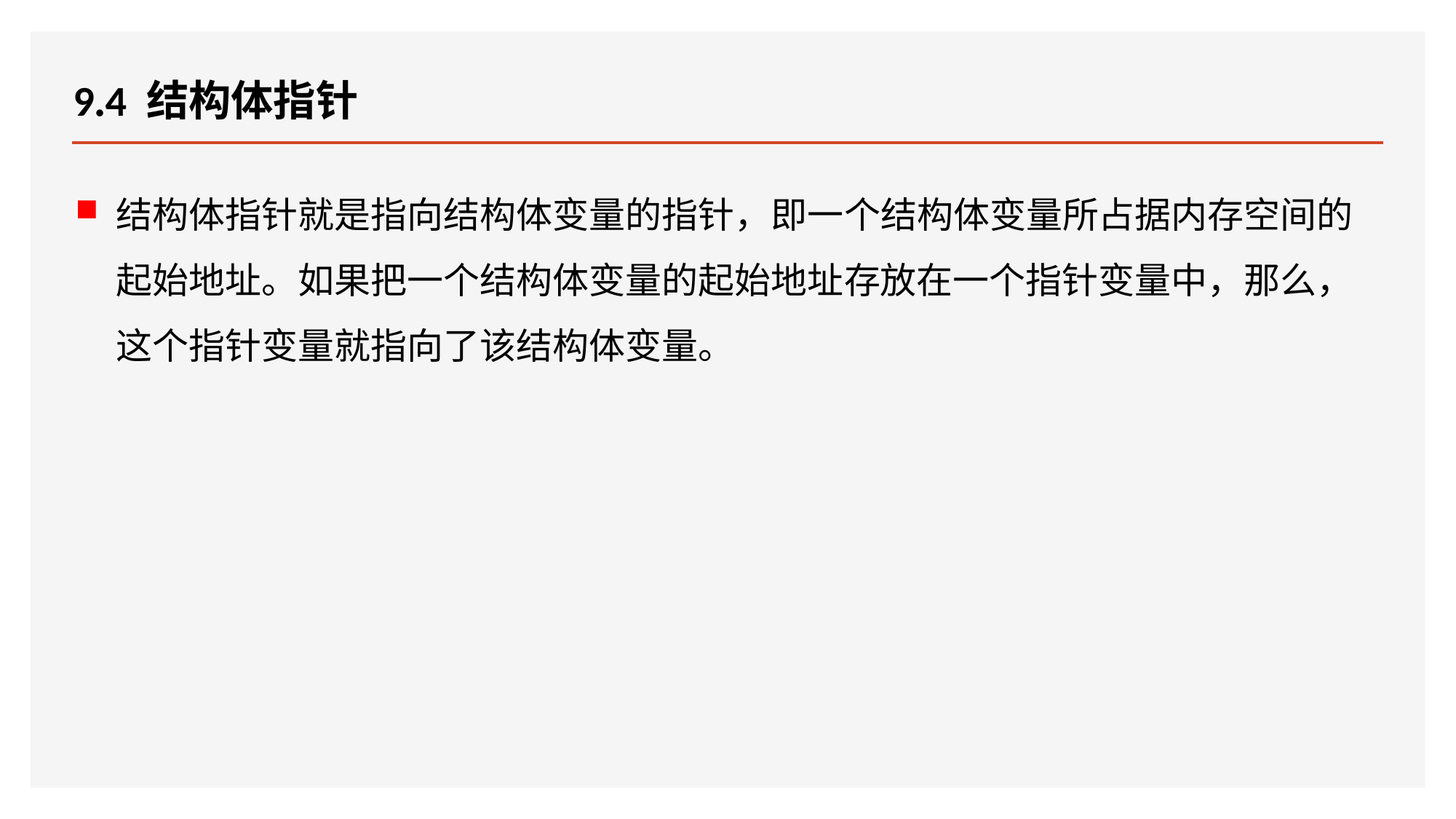

# 9.4 结构体指针
结构体指针就是指向结构体变量的指针，即一个结构体变量所占据内存空间的起始地址。如果把一个结构体变量的起始地址存放在一个指针变量中，那么，这个指针变量就指向了该结构体变量。